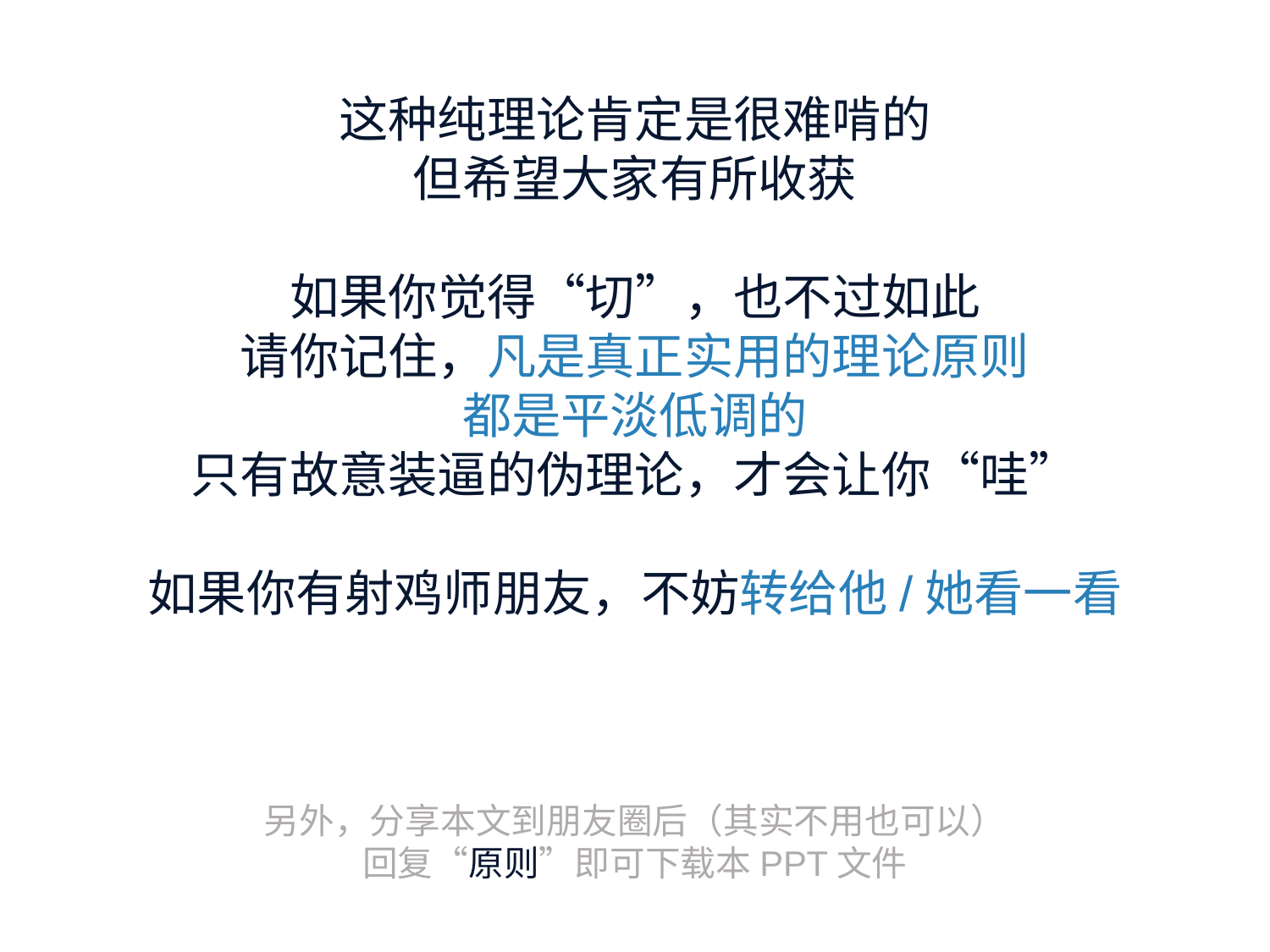

这种纯理论肯定是很难啃的
但希望大家有所收获

如果你觉得“切”，也不过如此
请你记住，凡是真正实用的理论原则
都是平淡低调的
只有故意装逼的伪理论，才会让你“哇”

如果你有射鸡师朋友，不妨转给他/她看一看

另外，分享本文到朋友圈后（其实不用也可以）
回复“原则”即可下载本PPT文件